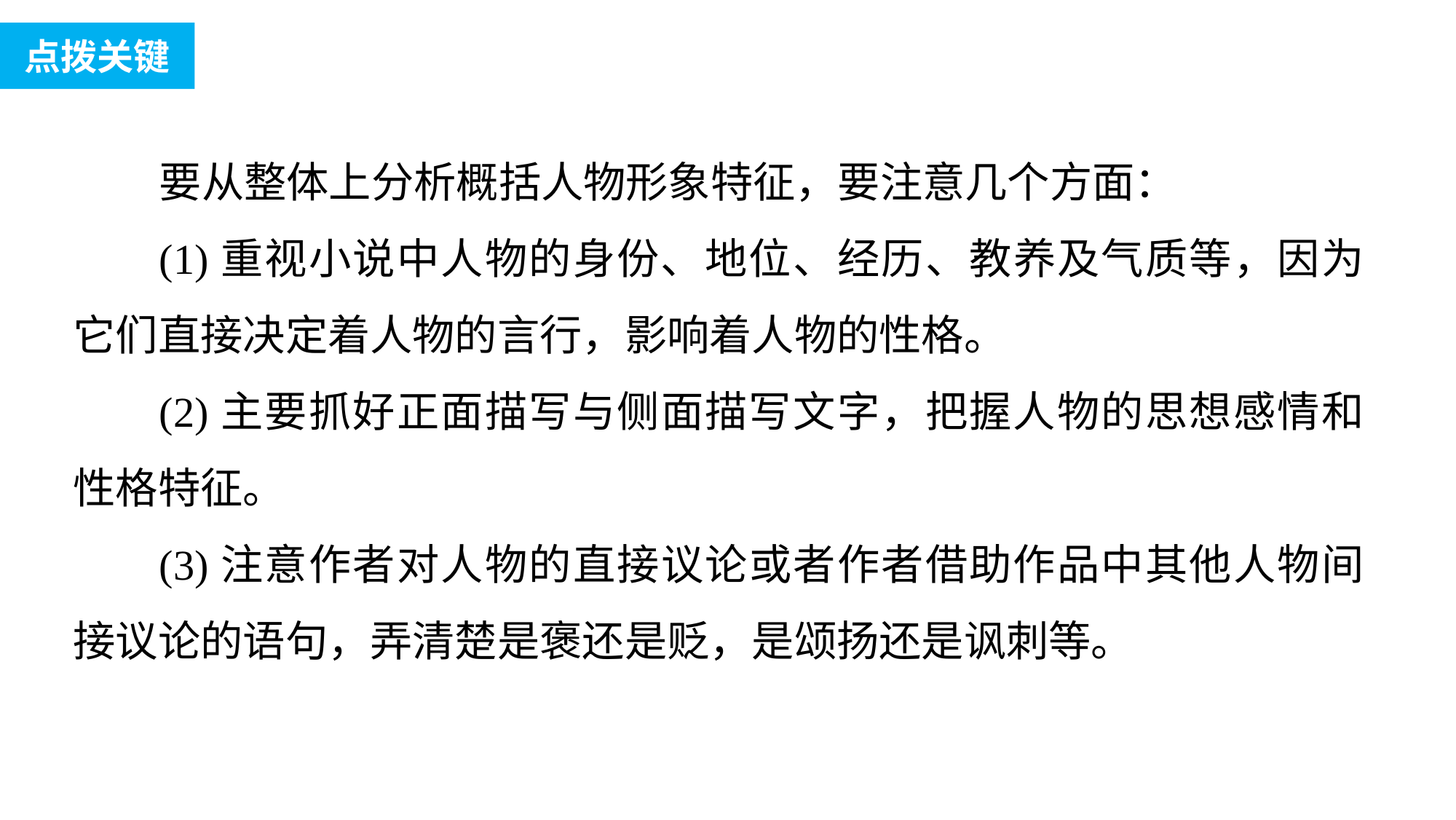

点拨关键
要从整体上分析概括人物形象特征，要注意几个方面：
(1)重视小说中人物的身份、地位、经历、教养及气质等，因为它们直接决定着人物的言行，影响着人物的性格。
(2)主要抓好正面描写与侧面描写文字，把握人物的思想感情和性格特征。
(3)注意作者对人物的直接议论或者作者借助作品中其他人物间接议论的语句，弄清楚是褒还是贬，是颂扬还是讽刺等。